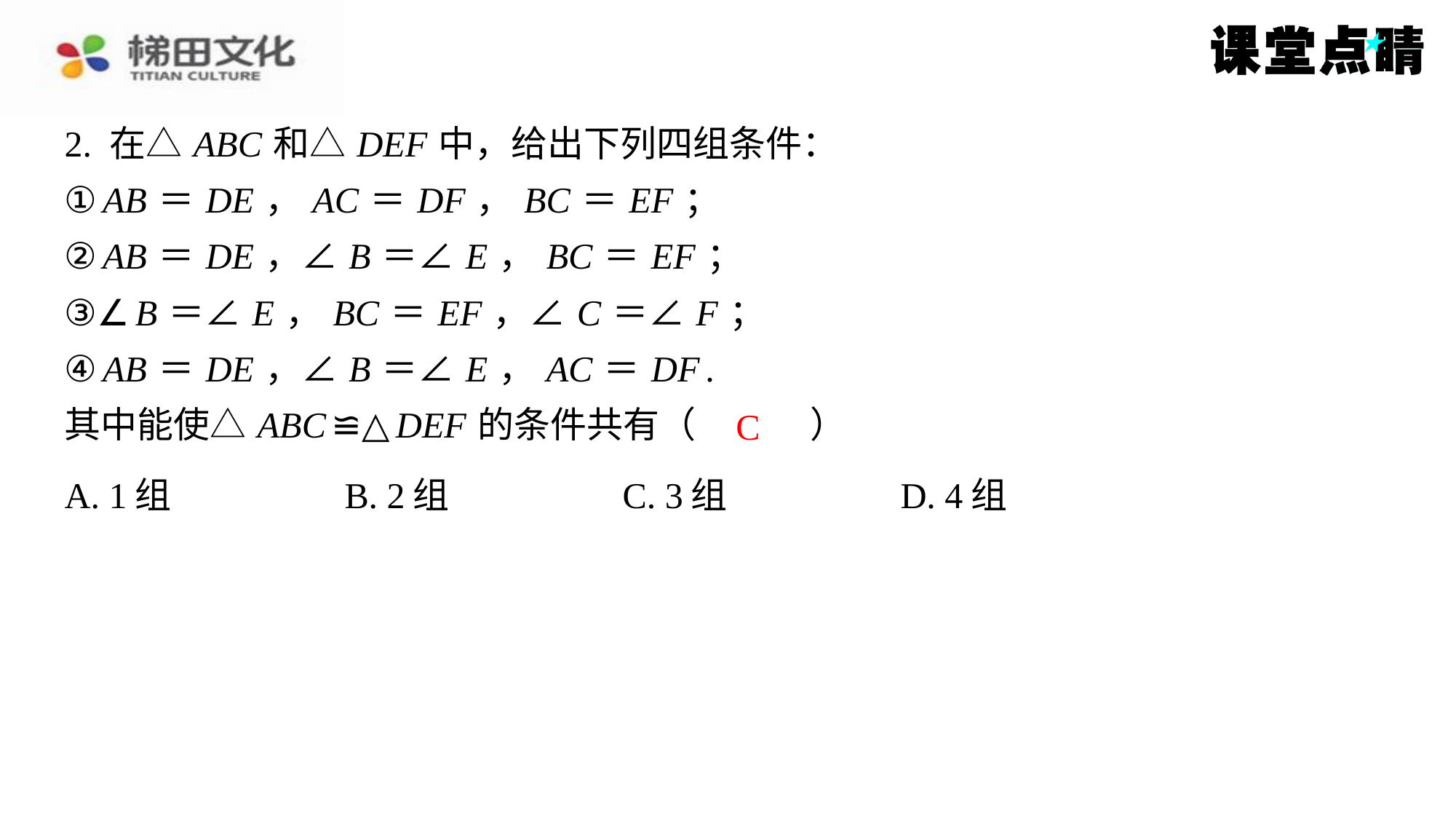

2. 在△ ABC 和△ DEF 中，给出下列四组条件：
① AB ＝ DE ， AC ＝ DF ， BC ＝ EF ；
② AB ＝ DE ，∠ B ＝∠ E ， BC ＝ EF ；
③∠ B ＝∠ E ， BC ＝ EF ，∠ C ＝∠ F ；
④ AB ＝ DE ，∠ B ＝∠ E ， AC ＝ DF .
其中能使△ ABC ≌△ DEF 的条件共有（　C　）
C
| A. 1组 | B. 2组 | C. 3组 | D. 4组 |
| --- | --- | --- | --- |